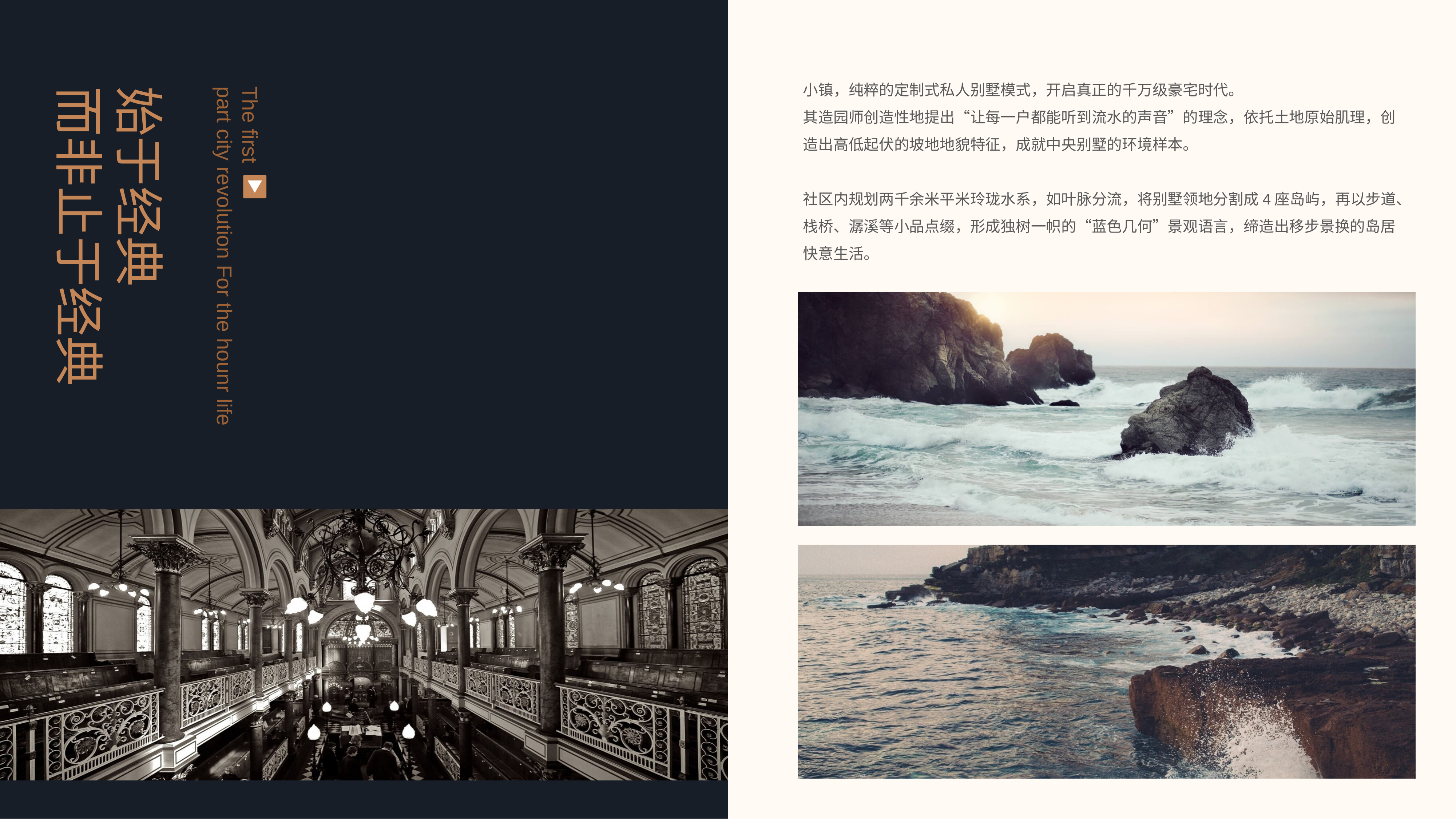

小镇，纯粹的定制式私人别墅模式，开启真正的千万级豪宅时代。
其造园师创造性地提出“让每一户都能听到流水的声音”的理念，依托土地原始肌理，创造出高低起伏的坡地地貌特征，成就中央别墅的环境样本。

社区内规划两千余米平米玲珑水系，如叶脉分流，将别墅领地分割成4座岛屿，再以步道、栈桥、潺溪等小品点缀，形成独树一帜的“蓝色几何”景观语言，缔造出移步景换的岛居快意生活。
始于经典
而非止于经典
The first
part city revolution For the hounr life